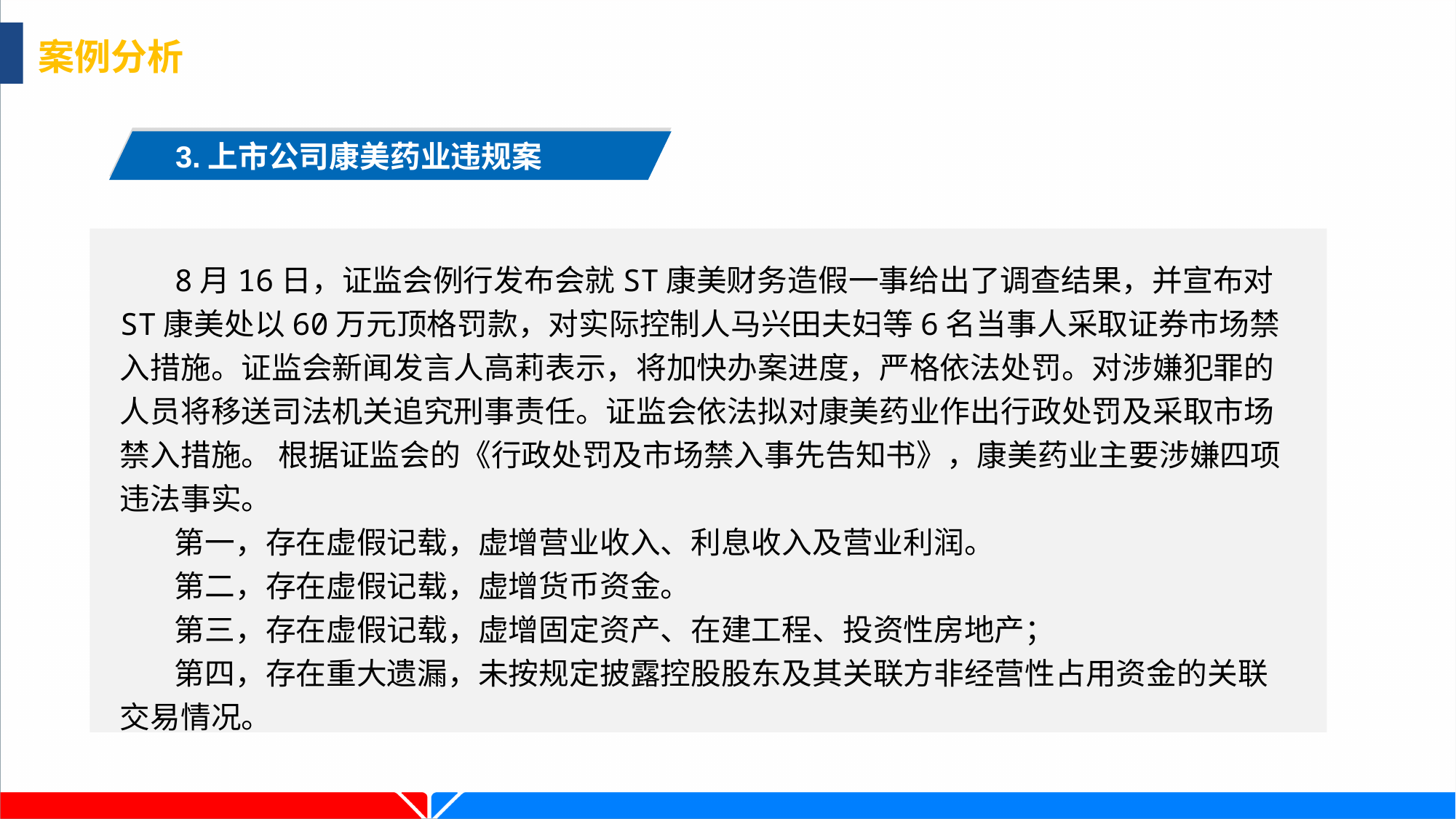

案例分析

3.上市公司康美药业违规案

8月16日，证监会例行发布会就ST康美财务造假一事给出了调查结果，并宣布对ST康美处以60万元顶格罚款，对实际控制人马兴田夫妇等6名当事人采取证券市场禁入措施。证监会新闻发言人高莉表示，将加快办案进度，严格依法处罚。对涉嫌犯罪的人员将移送司法机关追究刑事责任。证监会依法拟对康美药业作出行政处罚及采取市场禁入措施。 根据证监会的《行政处罚及市场禁入事先告知书》，康美药业主要涉嫌四项违法事实。
第一，存在虚假记载，虚增营业收入、利息收入及营业利润。
第二，存在虚假记载，虚增货币资金。
第三，存在虚假记载，虚增固定资产、在建工程、投资性房地产；
第四，存在重大遗漏，未按规定披露控股股东及其关联方非经营性占用资金的关联交易情况。